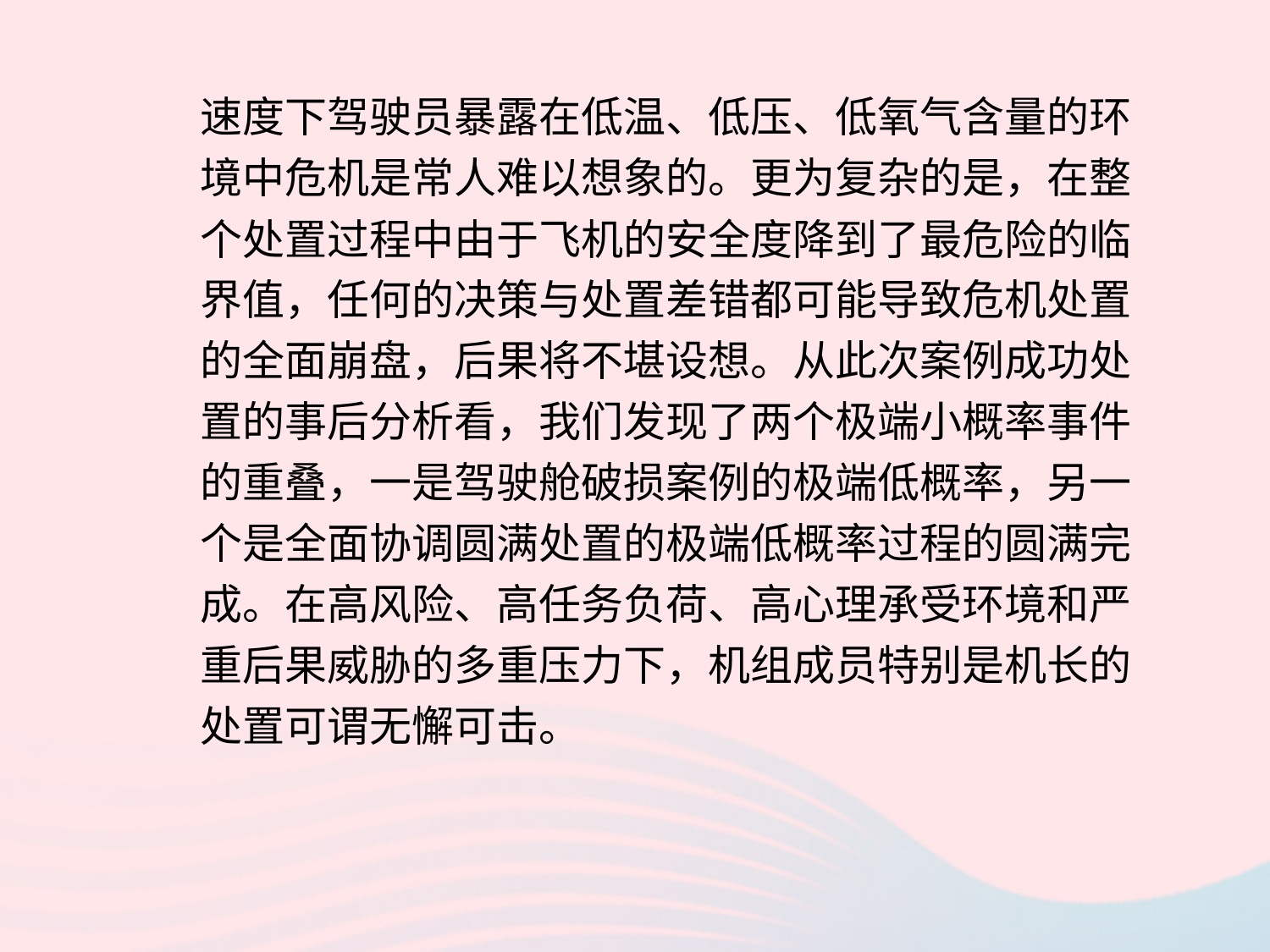

速度下驾驶员暴露在低温、低压、低氧气含量的环境中危机是常人难以想象的。更为复杂的是，在整个处置过程中由于飞机的安全度降到了最危险的临界值，任何的决策与处置差错都可能导致危机处置的全面崩盘，后果将不堪设想。从此次案例成功处置的事后分析看，我们发现了两个极端小概率事件的重叠，一是驾驶舱破损案例的极端低概率，另一个是全面协调圆满处置的极端低概率过程的圆满完成。在高风险、高任务负荷、高心理承受环境和严重后果威胁的多重压力下，机组成员特别是机长的处置可谓无懈可击。